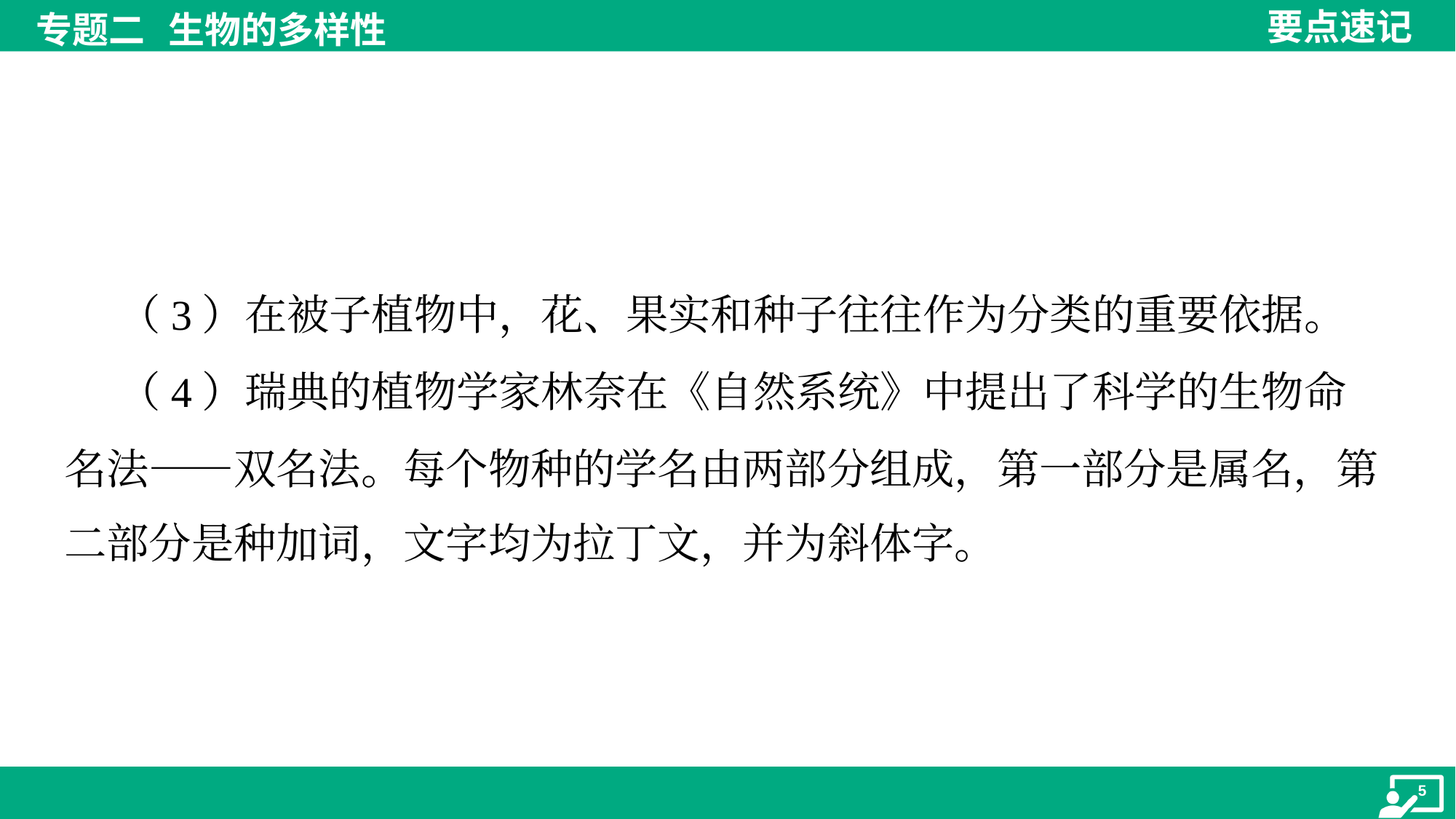

（3）在被子植物中，花、果实和种子往往作为分类的重要依据。
    （4）瑞典的植物学家林奈在《自然系统》中提出了科学的生物命
名法——双名法。每个物种的学名由两部分组成，第一部分是属名，第
二部分是种加词，文字均为拉丁文，并为斜体字。